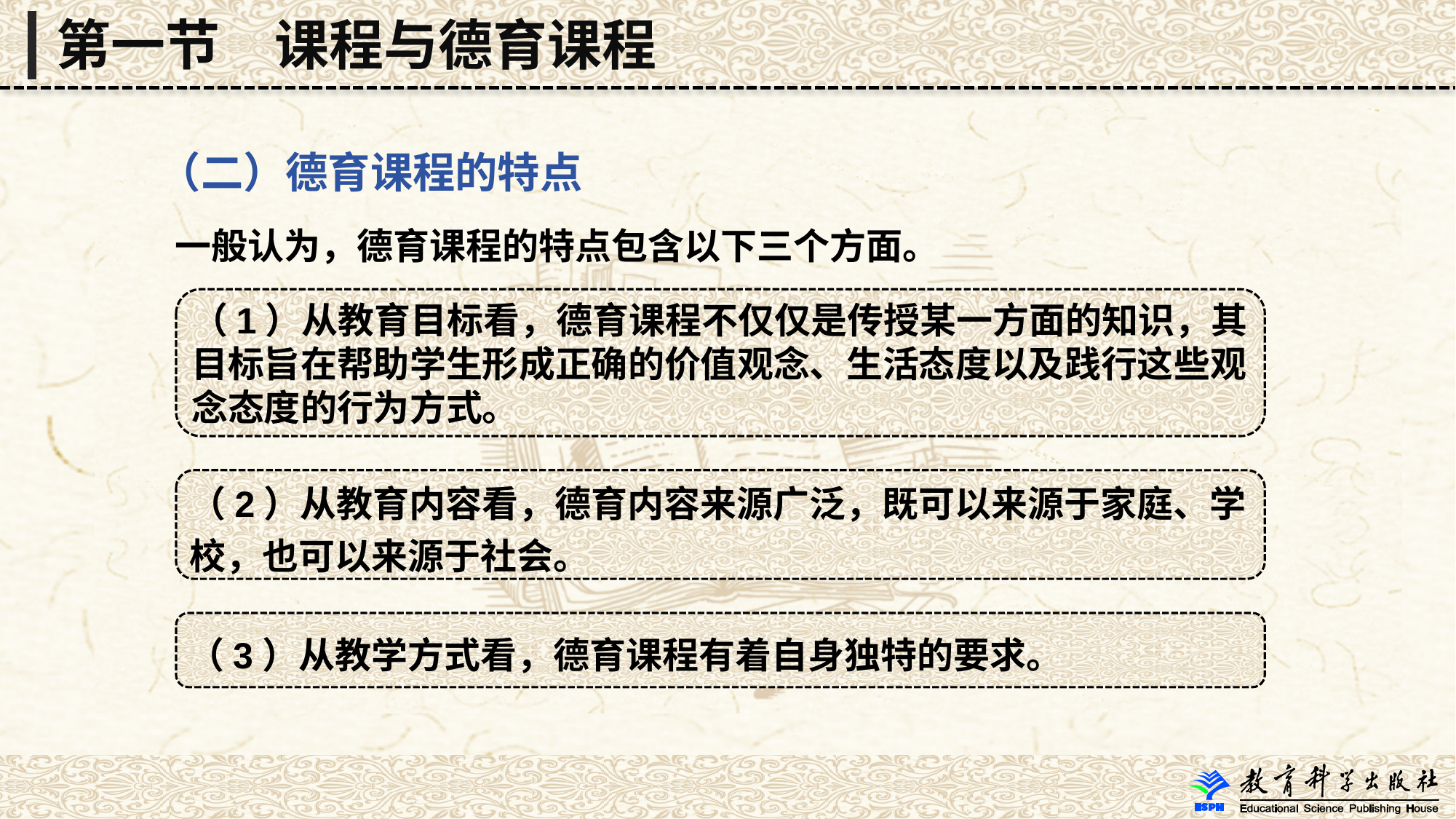

第一节　课程与德育课程
      （二）德育课程的特点

        一般认为，德育课程的特点包含以下三个方面。

（1）从教育目标看，德育课程不仅仅是传授某一方面的知识，其目标旨在帮助学生形成正确的价值观念、生活态度以及践行这些观念态度的行为方式。
（2）从教育内容看，德育内容来源广泛，既可以来源于家庭、学校，也可以来源于社会。
（3）从教学方式看，德育课程有着自身独特的要求。